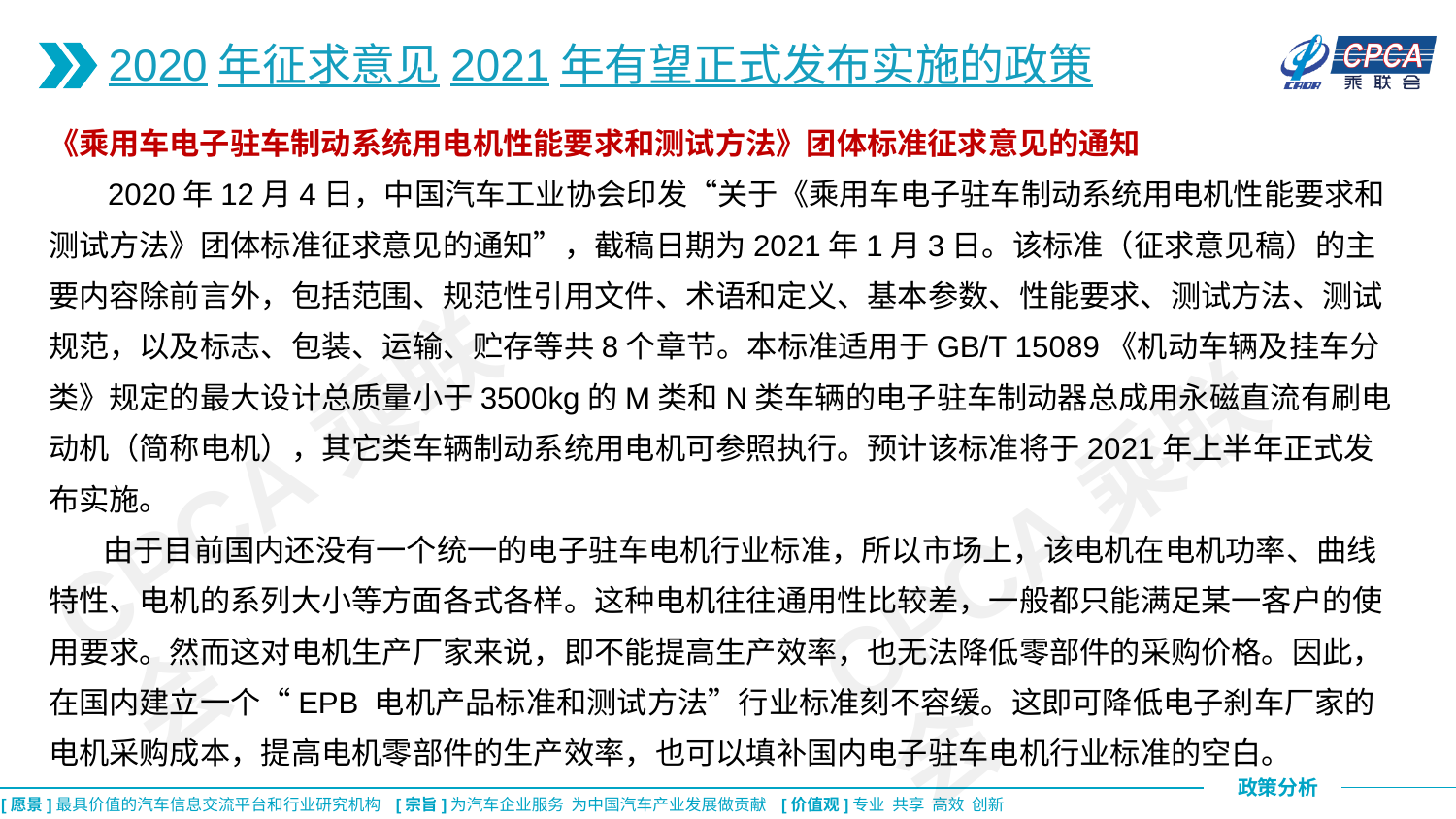

2020年征求意见2021年有望正式发布实施的政策
《乘用车电子驻车制动系统用电机性能要求和测试方法》团体标准征求意见的通知
       2020年12月4日，中国汽车工业协会印发“关于《乘用车电子驻车制动系统用电机性能要求和测试方法》团体标准征求意见的通知”，截稿日期为2021年1月3日。该标准（征求意见稿）的主要内容除前言外，包括范围、规范性引用文件、术语和定义、基本参数、性能要求、测试方法、测试规范，以及标志、包装、运输、贮存等共8个章节。本标准适用于GB/T 15089《机动车辆及挂车分类》规定的最大设计总质量小于3500kg的M类和N类车辆的电子驻车制动器总成用永磁直流有刷电动机（简称电机），其它类车辆制动系统用电机可参照执行。预计该标准将于2021年上半年正式发布实施。
       由于目前国内还没有一个统一的电子驻车电机行业标准，所以市场上，该电机在电机功率、曲线特性、电机的系列大小等方面各式各样。这种电机往往通用性比较差，一般都只能满足某一客户的使用要求。然而这对电机生产厂家来说，即不能提高生产效率，也无法降低零部件的采购价格。因此，在国内建立一个“EPB 电机产品标准和测试方法”行业标准刻不容缓。这即可降低电子刹车厂家的电机采购成本，提高电机零部件的生产效率，也可以填补国内电子驻车电机行业标准的空白。
CPCA乘联会
CPCA乘联会